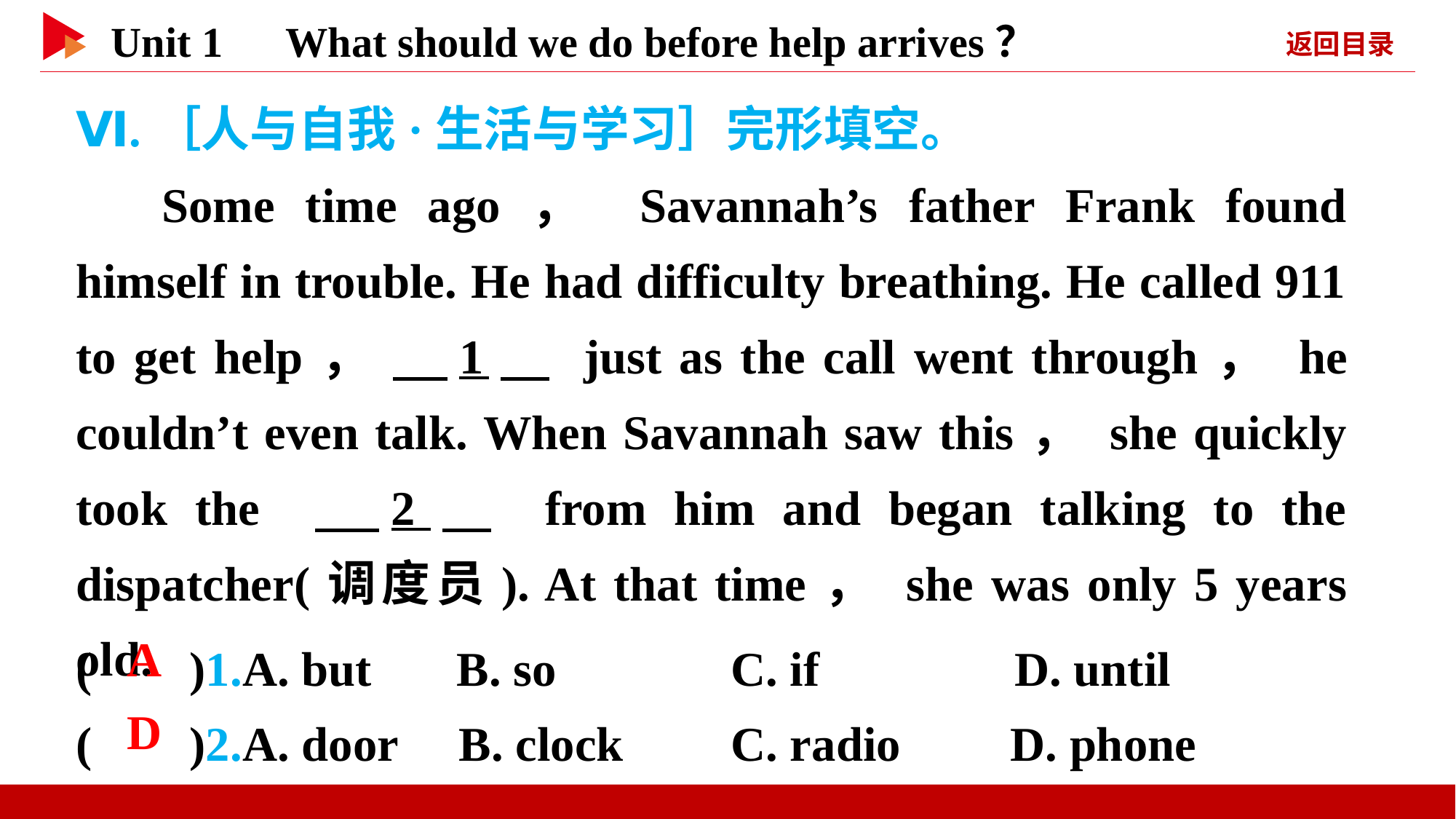

Ⅵ.［人与自我·生活与学习］完形填空。
Some time ago， Savannah’s father Frank found himself in trouble. He had difficulty breathing. He called 911 to get help， 　1　 just as the call went through， he couldn’t even talk. When Savannah saw this， she quickly took the 　2　 from him and began talking to the dispatcher(调度员). At that time， she was only 5 years old.
(        )1.A. but       B. so		C. if                D. until
(        )2.A. door     B. clock	C. radio         D. phone
   A
   D